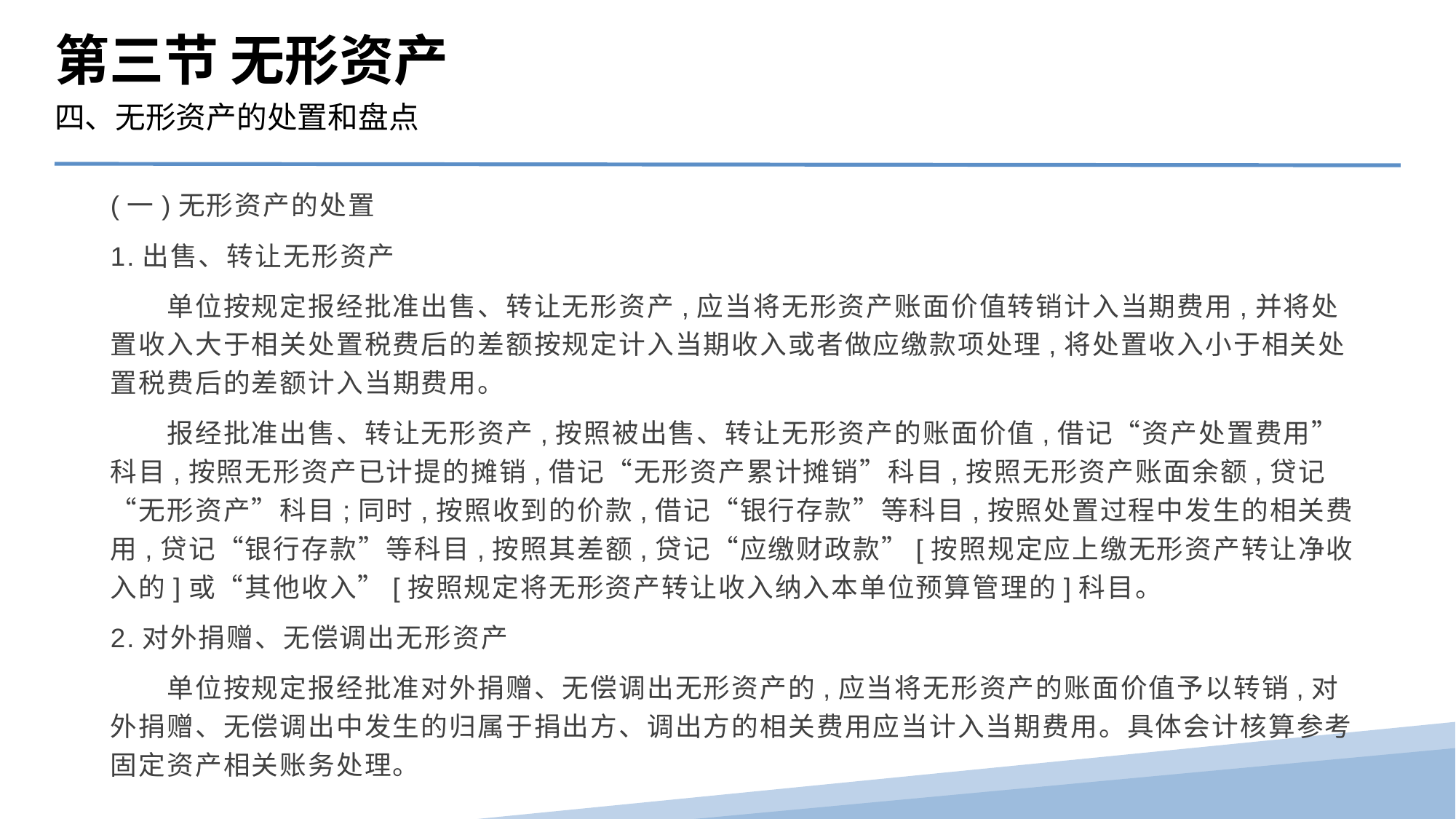

第三节 无形资产
四、无形资产的处置和盘点
(一)无形资产的处置
1.出售、转让无形资产
　　单位按规定报经批准出售、转让无形资产,应当将无形资产账面价值转销计入当期费用,并将处置收入大于相关处置税费后的差额按规定计入当期收入或者做应缴款项处理,将处置收入小于相关处置税费后的差额计入当期费用。
　　报经批准出售、转让无形资产,按照被出售、转让无形资产的账面价值,借记“资产处置费用”科目,按照无形资产已计提的摊销,借记“无形资产累计摊销”科目,按照无形资产账面余额,贷记“无形资产”科目;同时,按照收到的价款,借记“银行存款”等科目,按照处置过程中发生的相关费用,贷记“银行存款”等科目,按照其差额,贷记“应缴财政款”[按照规定应上缴无形资产转让净收入的]或“其他收入”[按照规定将无形资产转让收入纳入本单位预算管理的]科目。
2.对外捐赠、无偿调出无形资产
　　单位按规定报经批准对外捐赠、无偿调出无形资产的,应当将无形资产的账面价值予以转销,对外捐赠、无偿调出中发生的归属于捐出方、调出方的相关费用应当计入当期费用。具体会计核算参考固定资产相关账务处理。